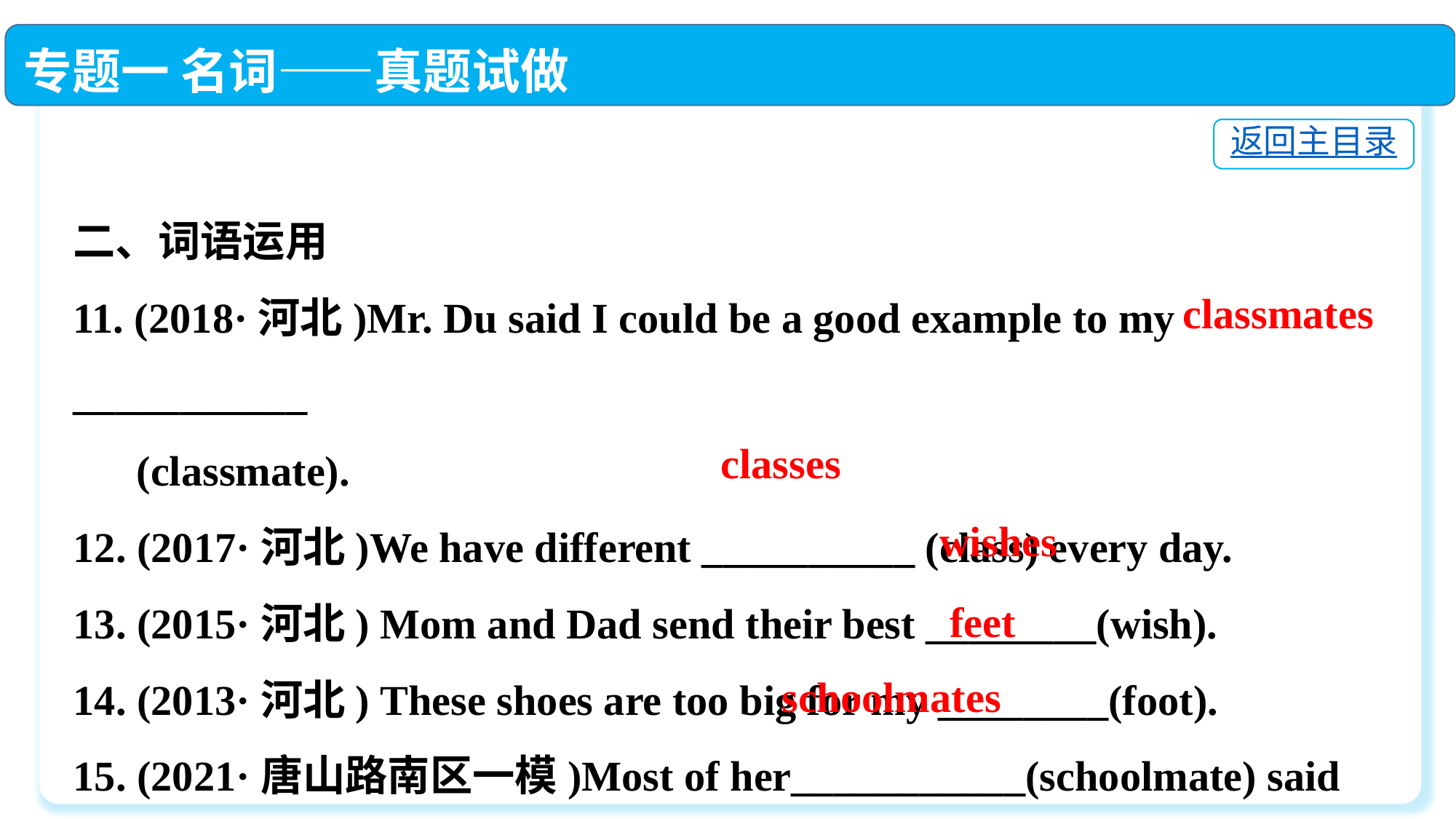

专题一 名词——真题试做

返回主目录
二、词语运用
11. (2018·河北)Mr. Du said I could be a good example to my ___________
      (classmate).
12. (2017·河北)We have different __________ (class) every day.
13. (2015·河北) Mom and Dad send their best ________(wish).
14. (2013·河北) These shoes are too big for my ________(foot).
15. (2021·唐山路南区一模)Most of her___________(schoolmate) said
      hello to her.
classmates
classes
wishes
feet
schoolmates